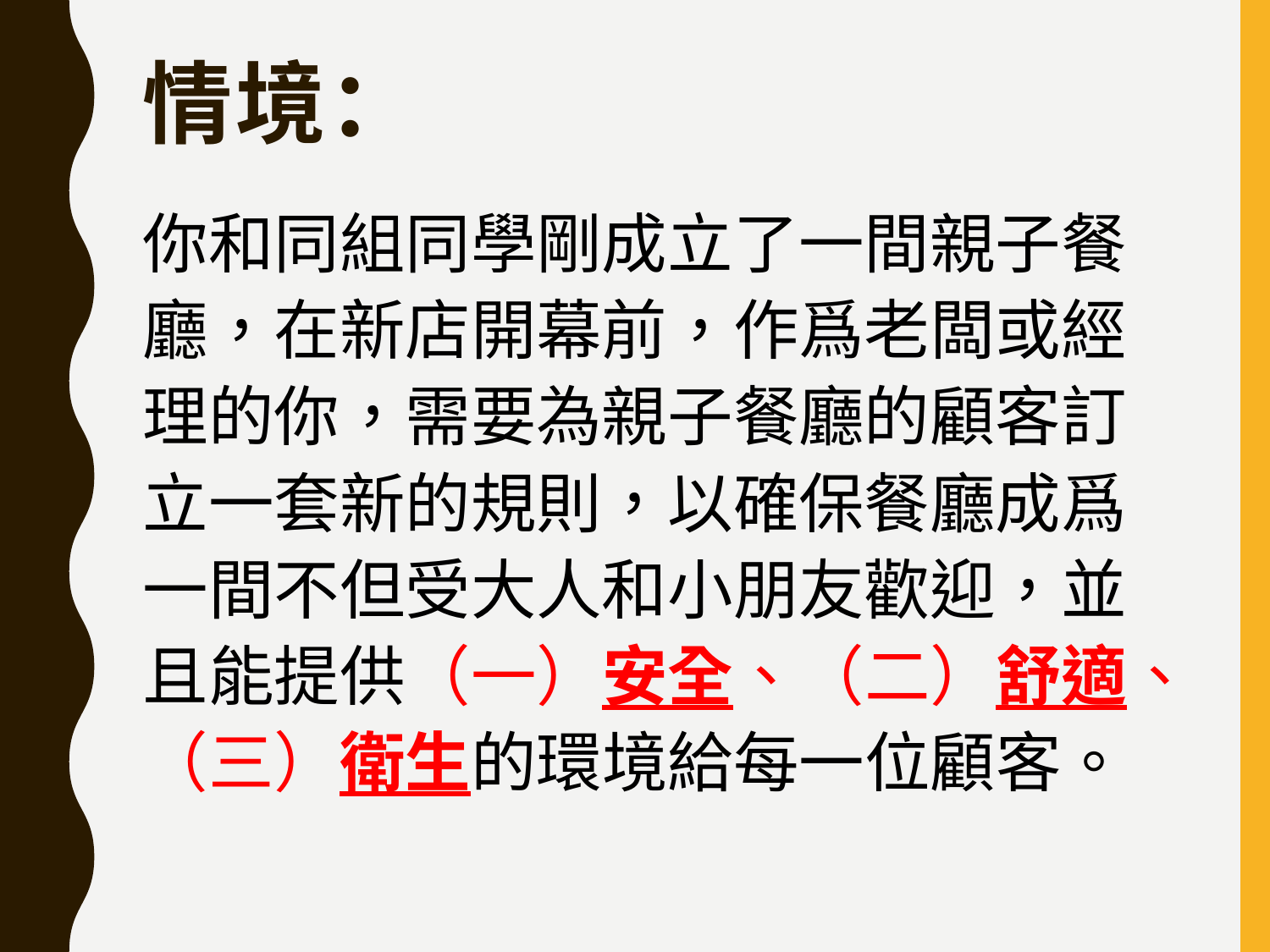

# 情境：
你和同組同學剛成立了一間親子餐廳，在新店開幕前，作爲老闆或經理的你，需要為親子餐廳的顧客訂立一套新的規則，以確保餐廳成爲一間不但受大人和小朋友歡迎，並且能提供（一）安全、（二）舒適、（三）衛生的環境給每一位顧客。